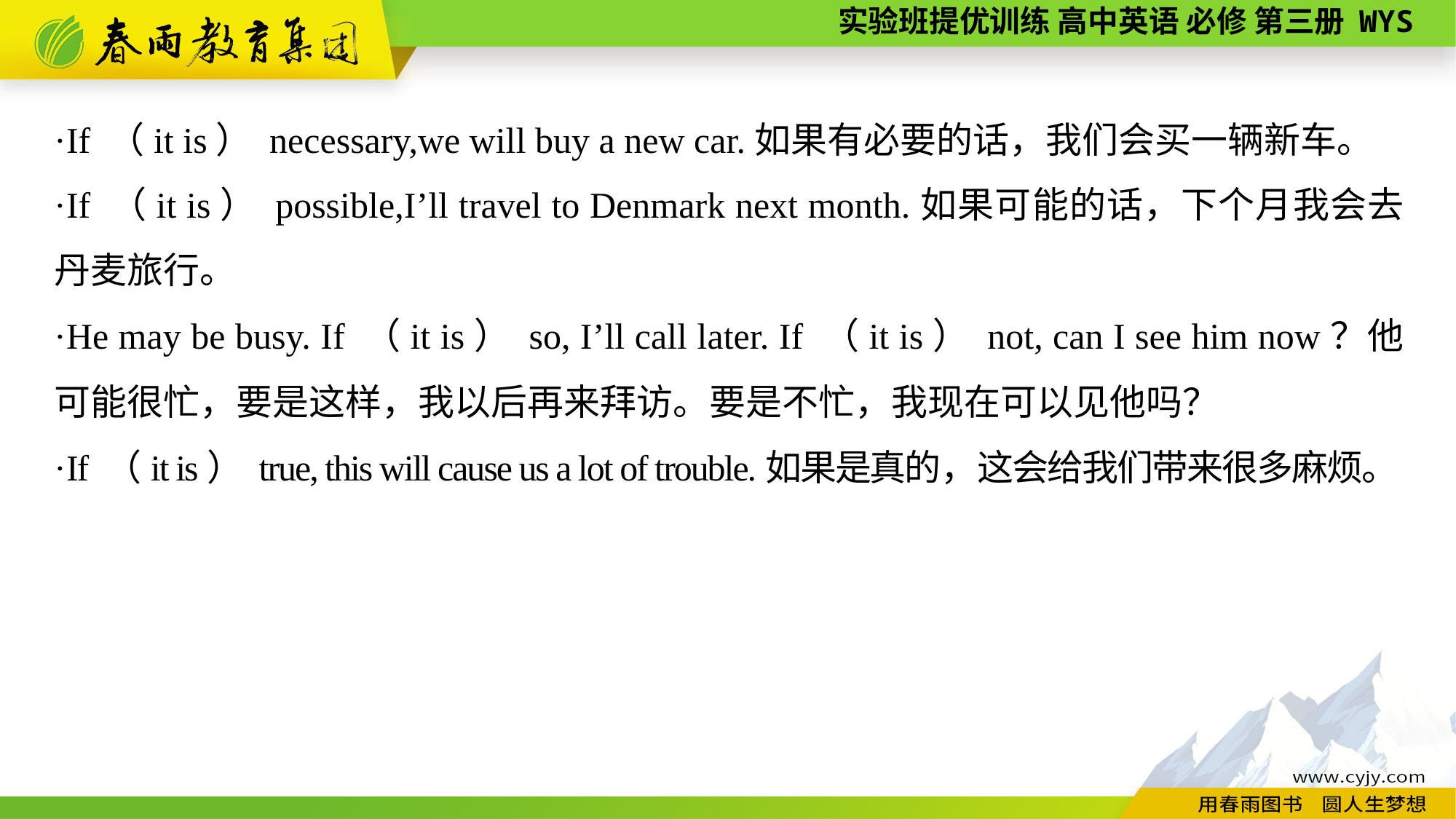

·If （it is） necessary,we will buy a new car.如果有必要的话，我们会买一辆新车。
·If （it is） possible,I’ll travel to Denmark next month.如果可能的话，下个月我会去丹麦旅行。
·He may be busy. If （it is） so, I’ll call later. If （it is） not, can I see him now？他可能很忙，要是这样，我以后再来拜访。要是不忙，我现在可以见他吗？
·If （it is） true, this will cause us a lot of trouble.如果是真的，这会给我们带来很多麻烦。